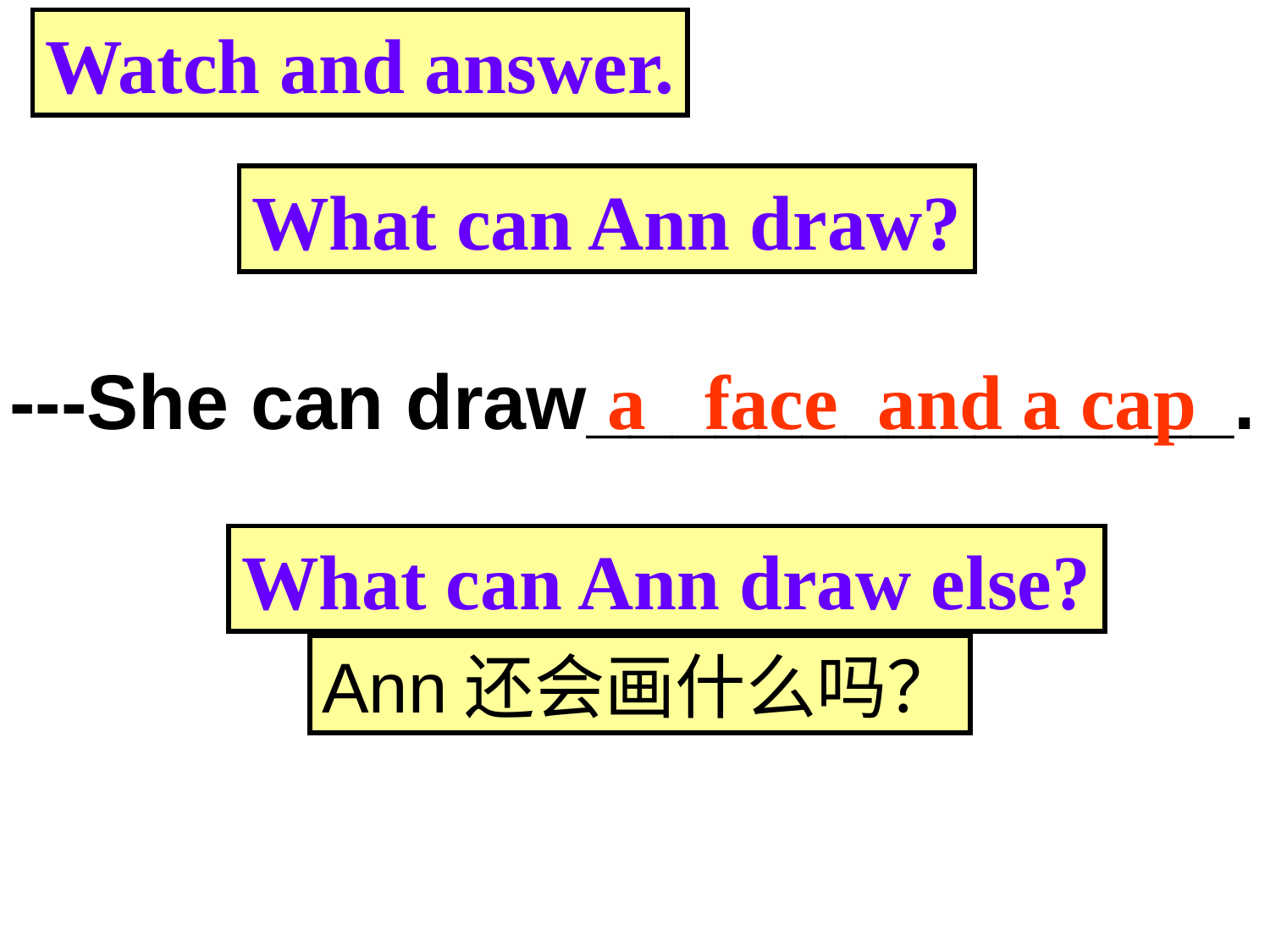

Watch and answer.
What can Ann draw?
---She can draw_______________.
a   face
and a cap
What can Ann draw else?
Ann还会画什么吗？